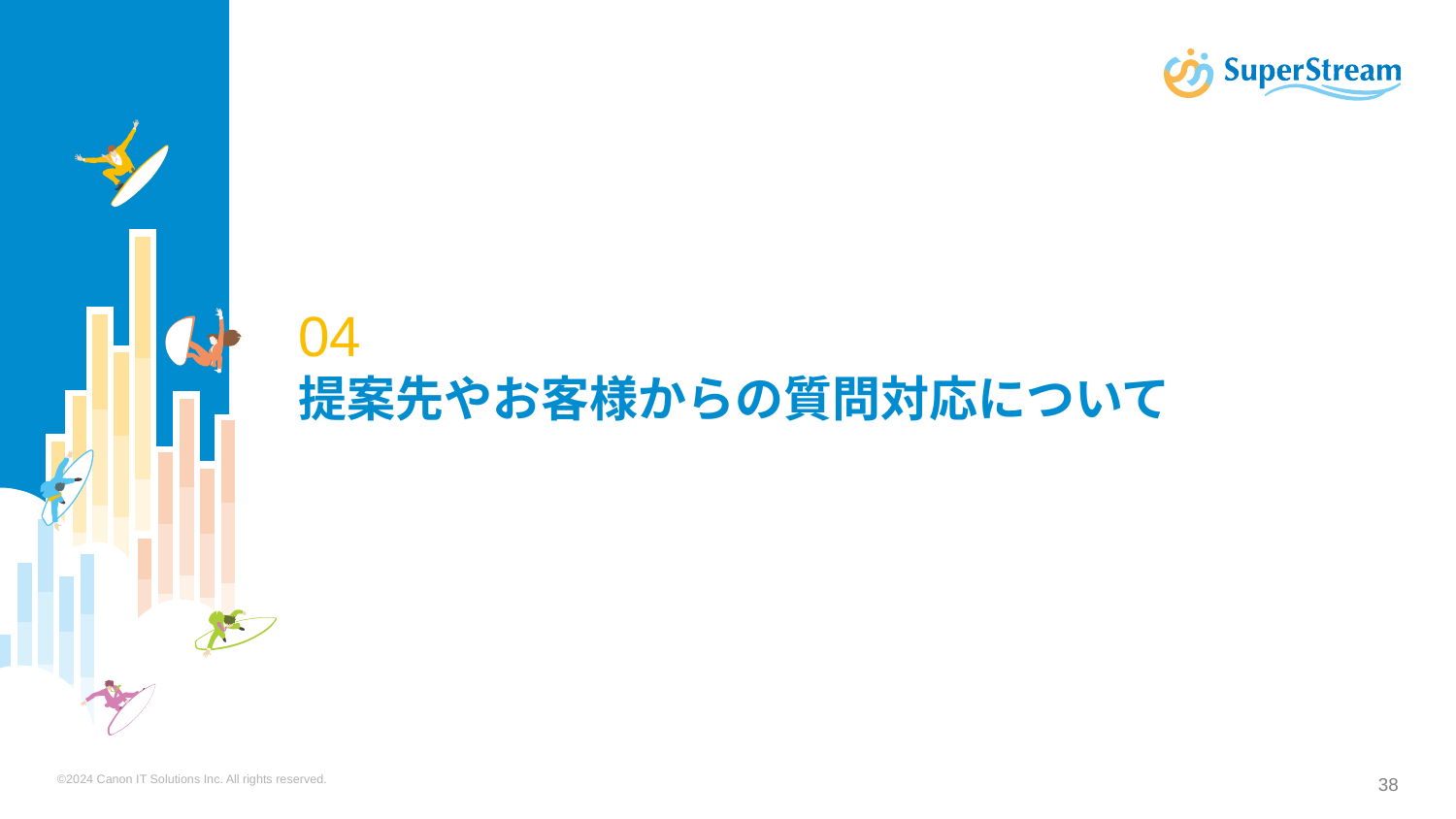

# 04 提案先やお客様からの質問対応について
©2024 Canon IT Solutions Inc. All rights reserved.
38